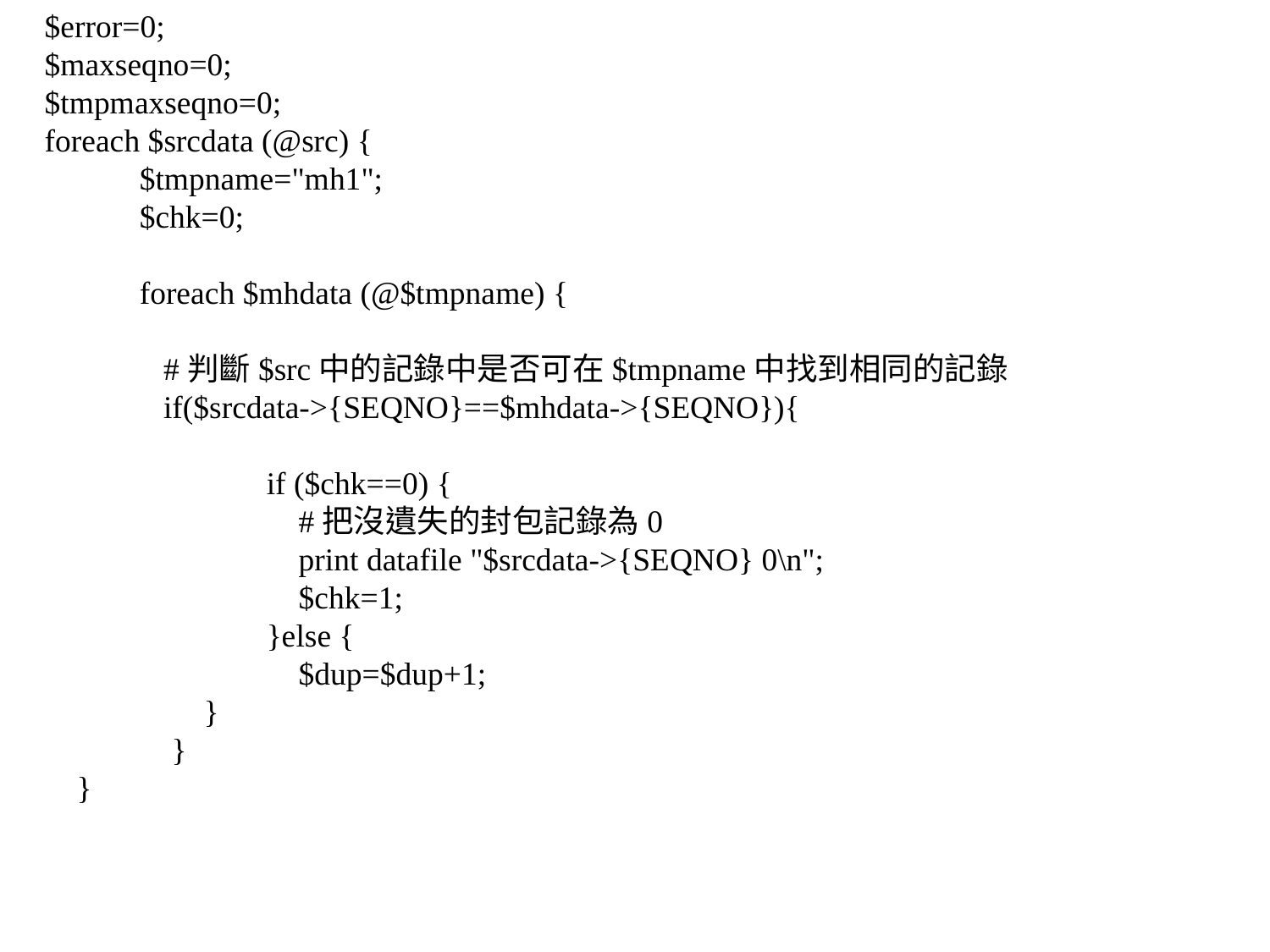

$error=0;
    $maxseqno=0;
    $tmpmaxseqno=0;
    foreach $srcdata (@src) {
	$tmpname="mh1";
	$chk=0;

	foreach $mhdata (@$tmpname) {

	   #判斷$src中的記錄中是否可在$tmpname中找到相同的記錄
	   if($srcdata->{SEQNO}==$mhdata->{SEQNO}){

		if ($chk==0) {
		    #把沒遺失的封包記錄為0
		    print datafile "$srcdata->{SEQNO} 0\n";
		    $chk=1;
		}else {
		    $dup=$dup+1;
	        }
	    }
        }